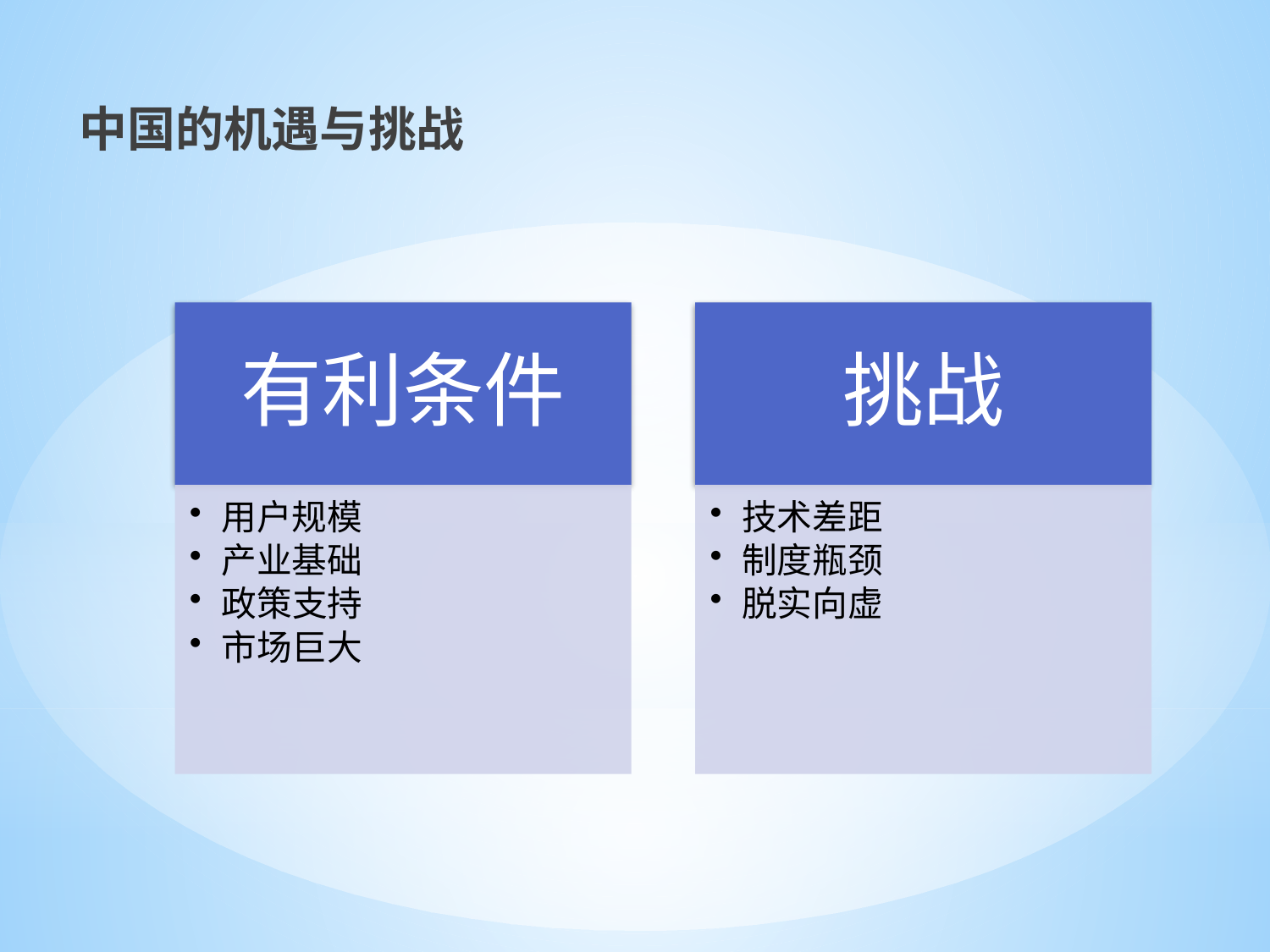

中国的机遇与挑战
有利条件
用户规模
产业基础
政策支持
市场巨大
挑战
技术差距
制度瓶颈
脱实向虚